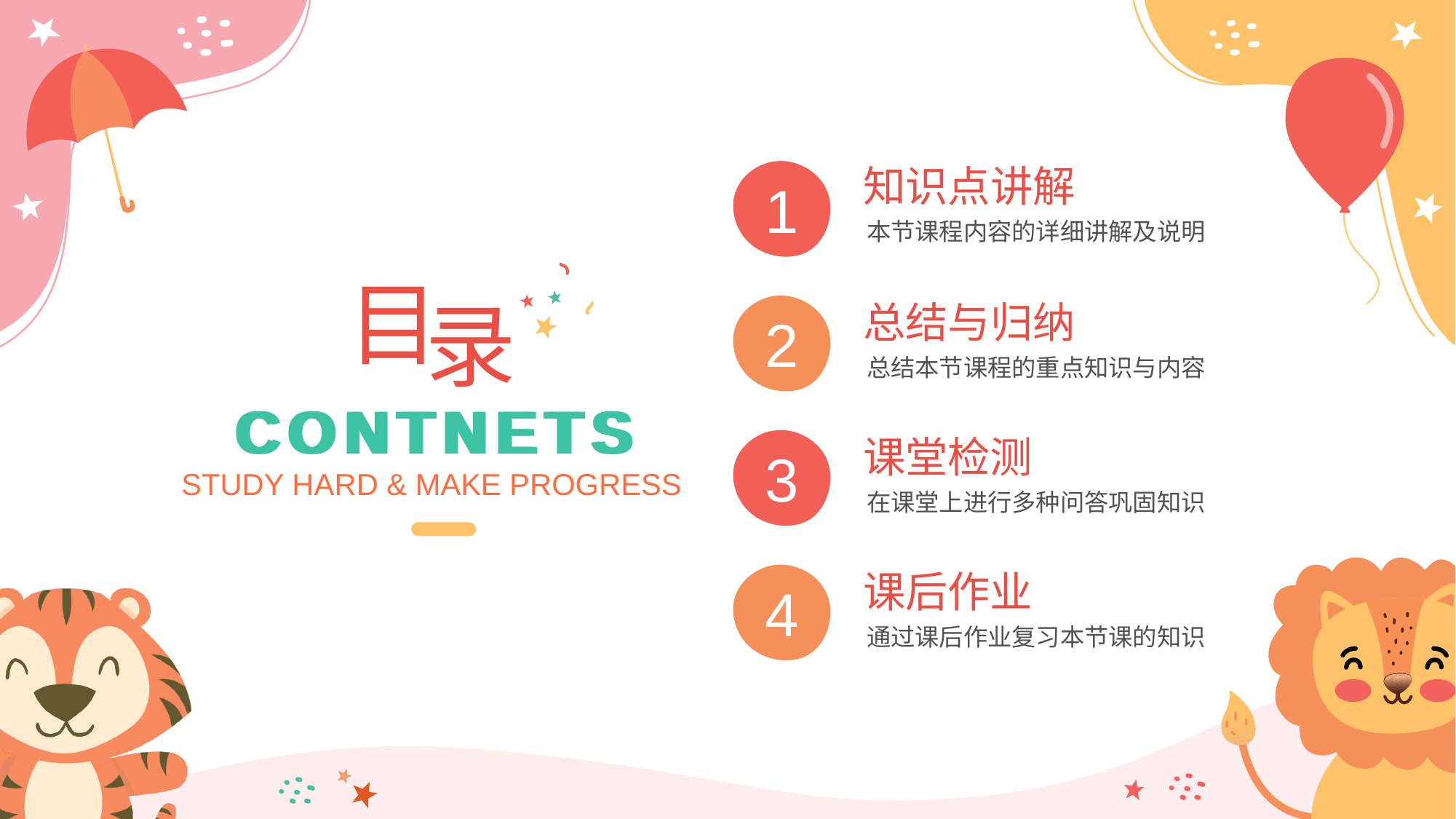

知识点讲解
本节课程内容的详细讲解及说明
1
总结与归纳
总结本节课程的重点知识与内容
2
课堂检测
在课堂上进行多种问答巩固知识
3
课后作业
通过课后作业复习本节课的知识
4
目
录

CONTNETS
CONTNETS
STUDY HARD & MAKE PROGRESS